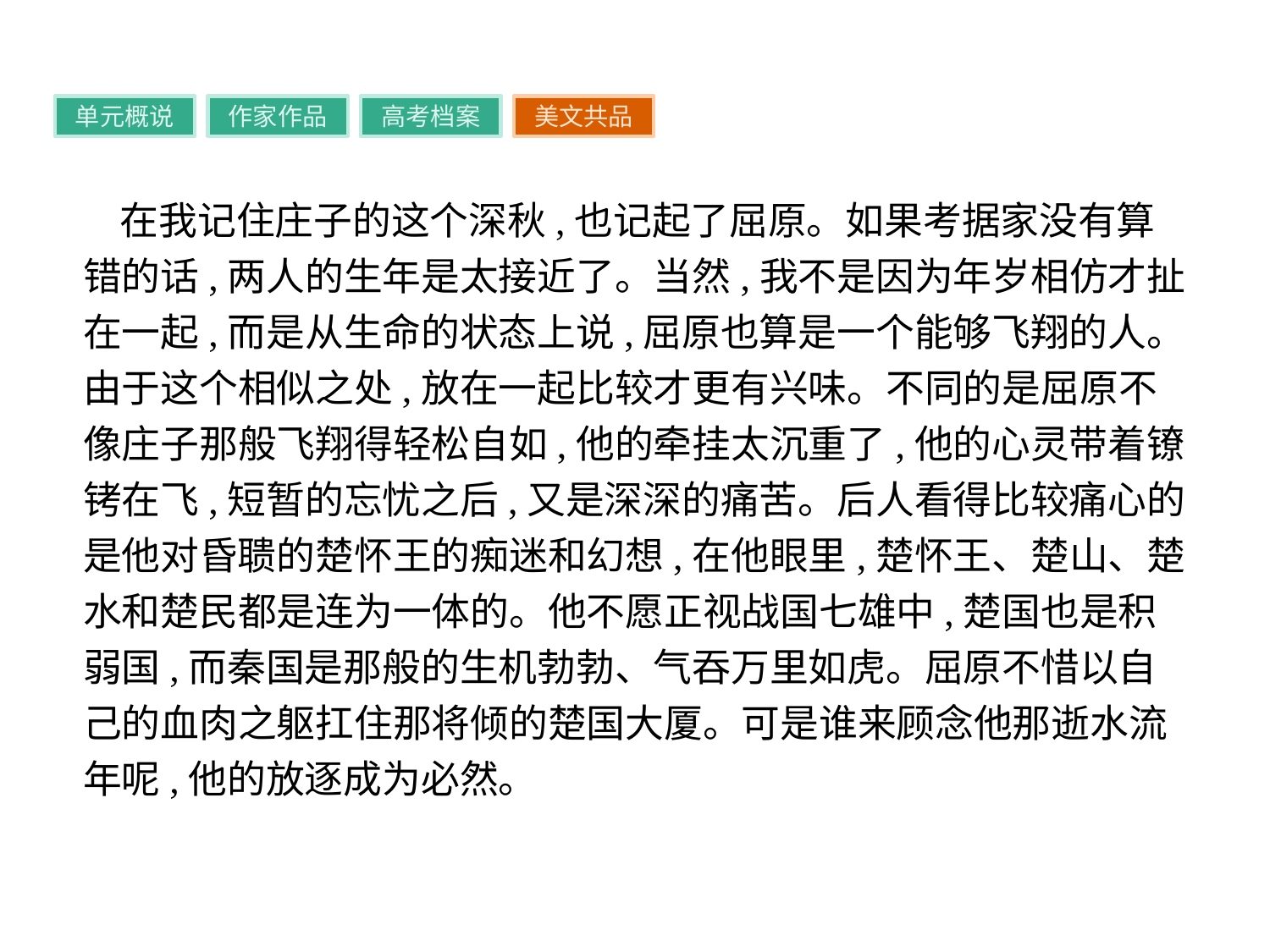

单元概说
作家作品
高考档案
美文共品
在我记住庄子的这个深秋,也记起了屈原。如果考据家没有算错的话,两人的生年是太接近了。当然,我不是因为年岁相仿才扯在一起,而是从生命的状态上说,屈原也算是一个能够飞翔的人。由于这个相似之处,放在一起比较才更有兴味。不同的是屈原不像庄子那般飞翔得轻松自如,他的牵挂太沉重了,他的心灵带着镣铐在飞,短暂的忘忧之后,又是深深的痛苦。后人看得比较痛心的是他对昏聩的楚怀王的痴迷和幻想,在他眼里,楚怀王、楚山、楚水和楚民都是连为一体的。他不愿正视战国七雄中,楚国也是积弱国,而秦国是那般的生机勃勃、气吞万里如虎。屈原不惜以自己的血肉之躯扛住那将倾的楚国大厦。可是谁来顾念他那逝水流年呢,他的放逐成为必然。